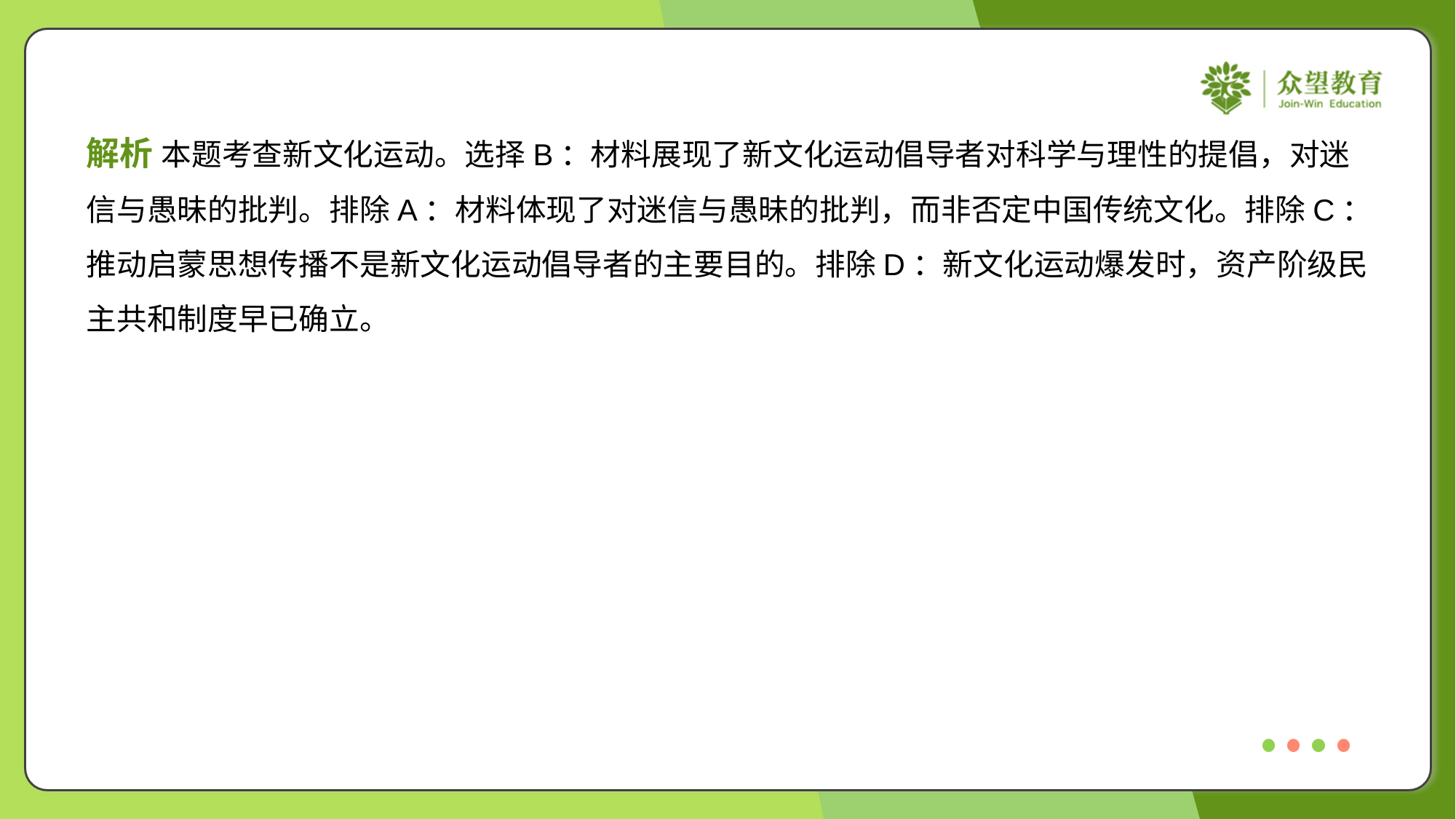

解析 本题考查新文化运动。选择B：材料展现了新文化运动倡导者对科学与理性的提倡，对迷
信与愚昧的批判。排除A：材料体现了对迷信与愚昧的批判，而非否定中国传统文化。排除C：
推动启蒙思想传播不是新文化运动倡导者的主要目的。排除D：新文化运动爆发时，资产阶级民
主共和制度早已确立。